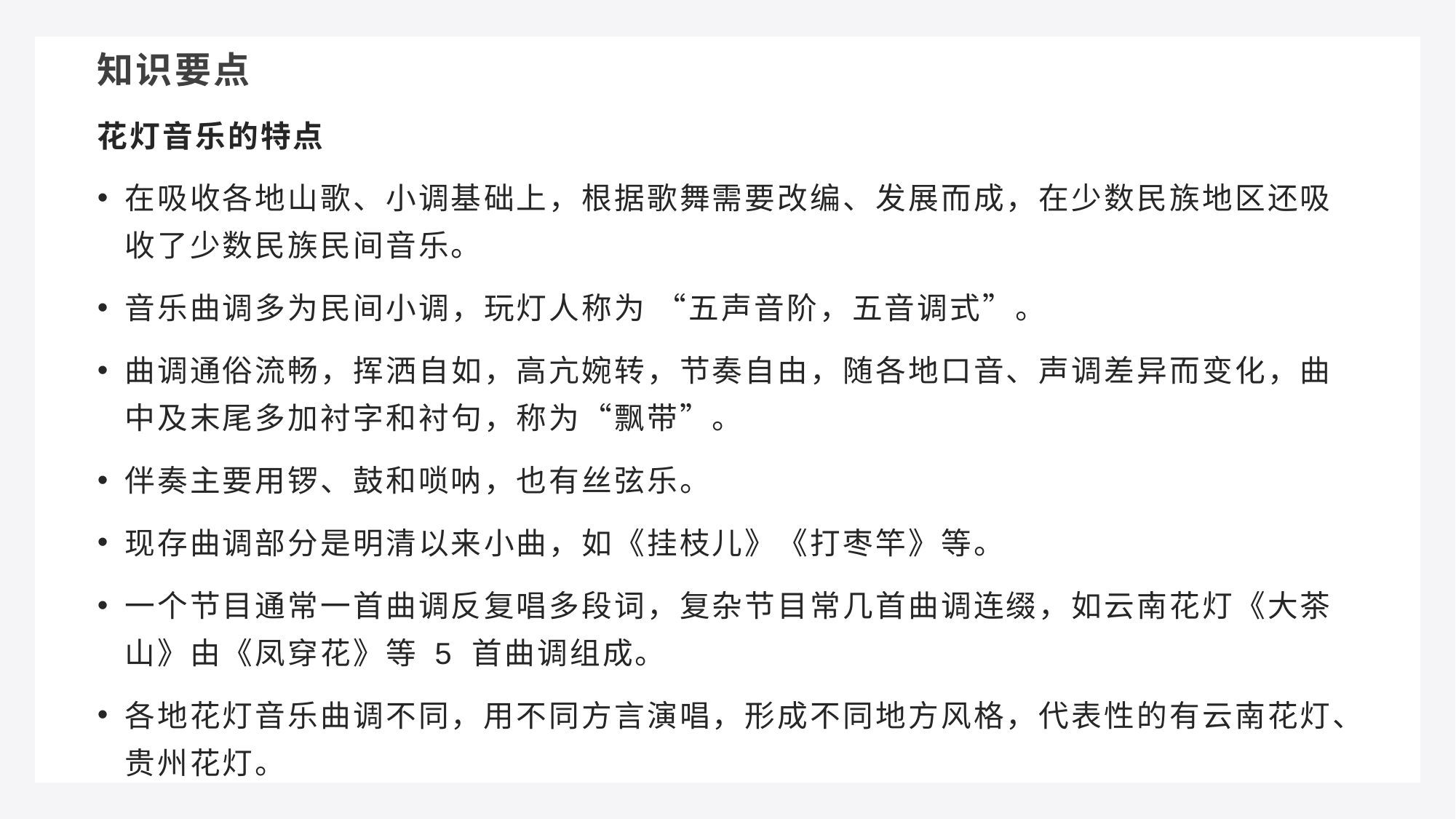

知识要点
花灯音乐的特点
在吸收各地山歌、小调基础上，根据歌舞需要改编、发展而成，在少数民族地区还吸收了少数民族民间音乐。
音乐曲调多为民间小调，玩灯人称为 “五声音阶，五音调式”。
曲调通俗流畅，挥洒自如，高亢婉转，节奏自由，随各地口音、声调差异而变化，曲中及末尾多加衬字和衬句，称为“飘带”。
伴奏主要用锣、鼓和唢呐，也有丝弦乐。
现存曲调部分是明清以来小曲，如《挂枝儿》《打枣竿》等。
一个节目通常一首曲调反复唱多段词，复杂节目常几首曲调连缀，如云南花灯《大茶山》由《凤穿花》等 5 首曲调组成。
各地花灯音乐曲调不同，用不同方言演唱，形成不同地方风格，代表性的有云南花灯、贵州花灯。